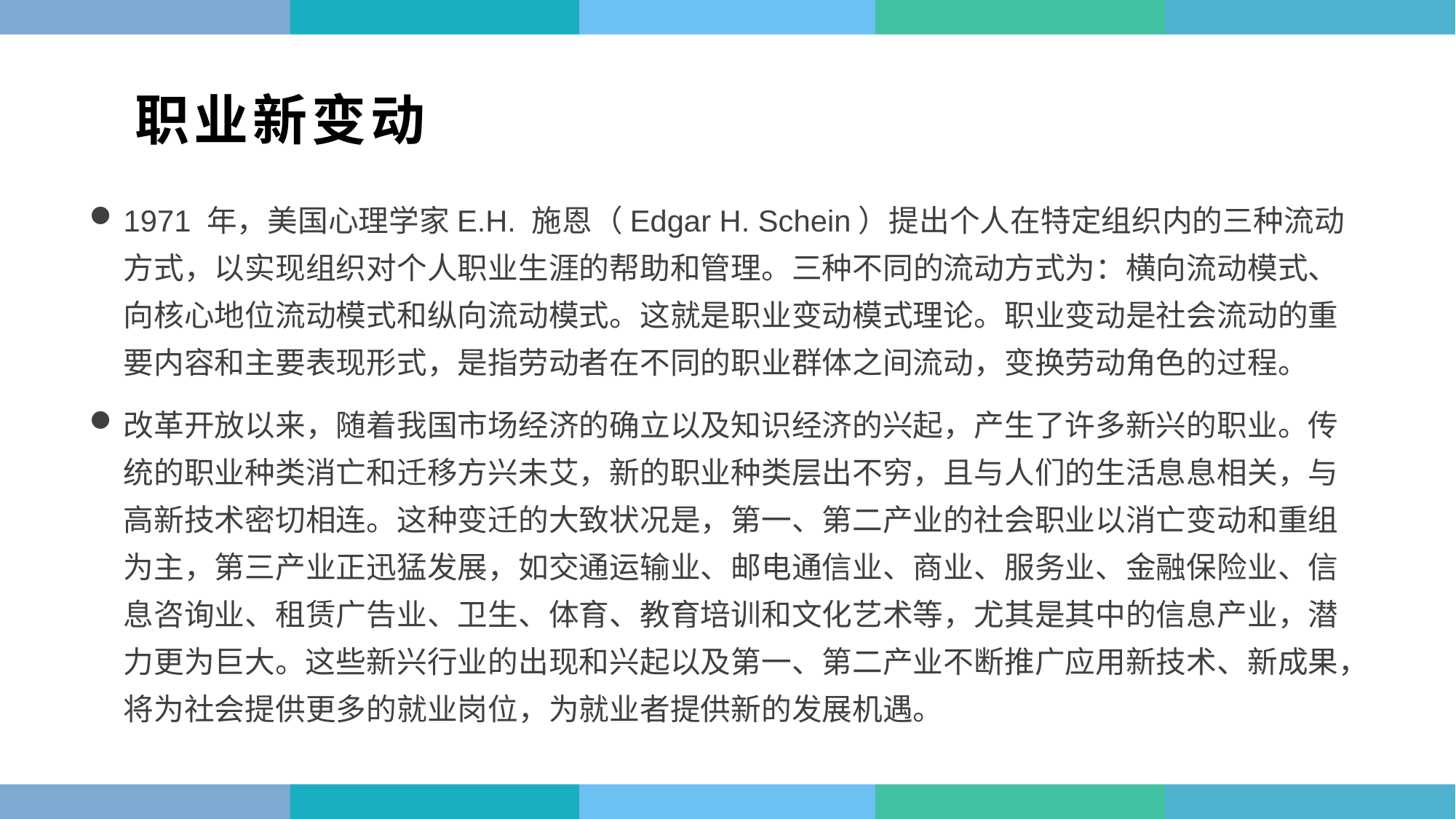

职业新变动
1971 年，美国心理学家E.H. 施恩（Edgar H. Schein）提出个人在特定组织内的三种流动方式，以实现组织对个人职业生涯的帮助和管理。三种不同的流动方式为：横向流动模式、向核心地位流动模式和纵向流动模式。这就是职业变动模式理论。职业变动是社会流动的重要内容和主要表现形式，是指劳动者在不同的职业群体之间流动，变换劳动角色的过程。
改革开放以来，随着我国市场经济的确立以及知识经济的兴起，产生了许多新兴的职业。传统的职业种类消亡和迁移方兴未艾，新的职业种类层出不穷，且与人们的生活息息相关，与高新技术密切相连。这种变迁的大致状况是，第一、第二产业的社会职业以消亡变动和重组为主，第三产业正迅猛发展，如交通运输业、邮电通信业、商业、服务业、金融保险业、信息咨询业、租赁广告业、卫生、体育、教育培训和文化艺术等，尤其是其中的信息产业，潜力更为巨大。这些新兴行业的出现和兴起以及第一、第二产业不断推广应用新技术、新成果，将为社会提供更多的就业岗位，为就业者提供新的发展机遇。